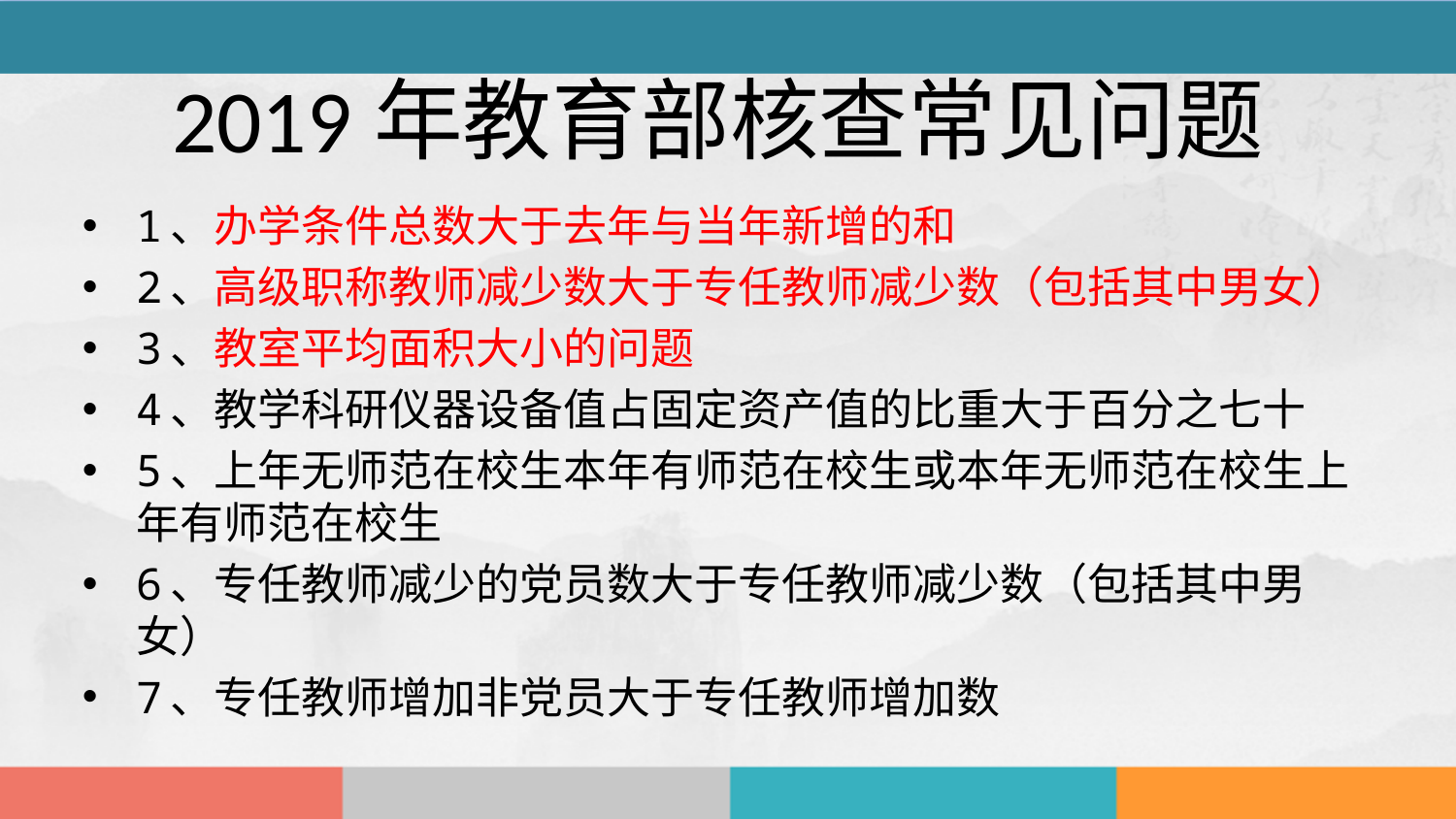

# 2019年教育部核查常见问题
1、办学条件总数大于去年与当年新增的和
2、高级职称教师减少数大于专任教师减少数（包括其中男女）
3、教室平均面积大小的问题
4、教学科研仪器设备值占固定资产值的比重大于百分之七十
5、上年无师范在校生本年有师范在校生或本年无师范在校生上年有师范在校生
6、专任教师减少的党员数大于专任教师减少数（包括其中男女）
7、专任教师增加非党员大于专任教师增加数